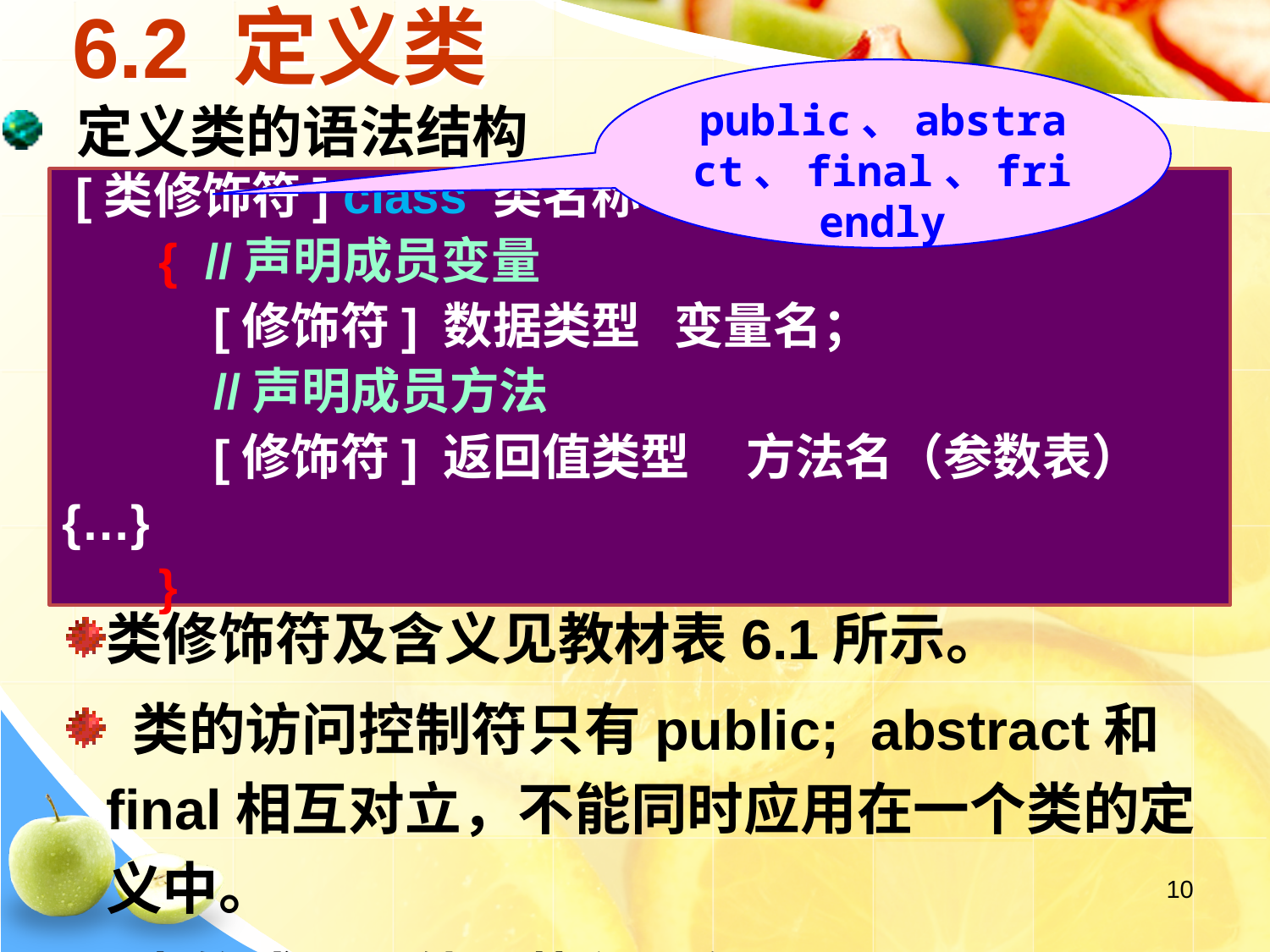

# 6.2 定义类
public、abstract、final、friendly
 定义类的语法结构

类修饰符及含义见教材表6.1所示。
 类的访问控制符只有public;  abstract和final相互对立，不能同时应用在一个类的定义中。
 类的成员不能是执行语句。

 [类修饰符] class 类名称
       {  //声明成员变量
           [修饰符] 数据类型   变量名；
           //声明成员方法
           [修饰符] 返回值类型     方法名（参数表）{…}
       }
10